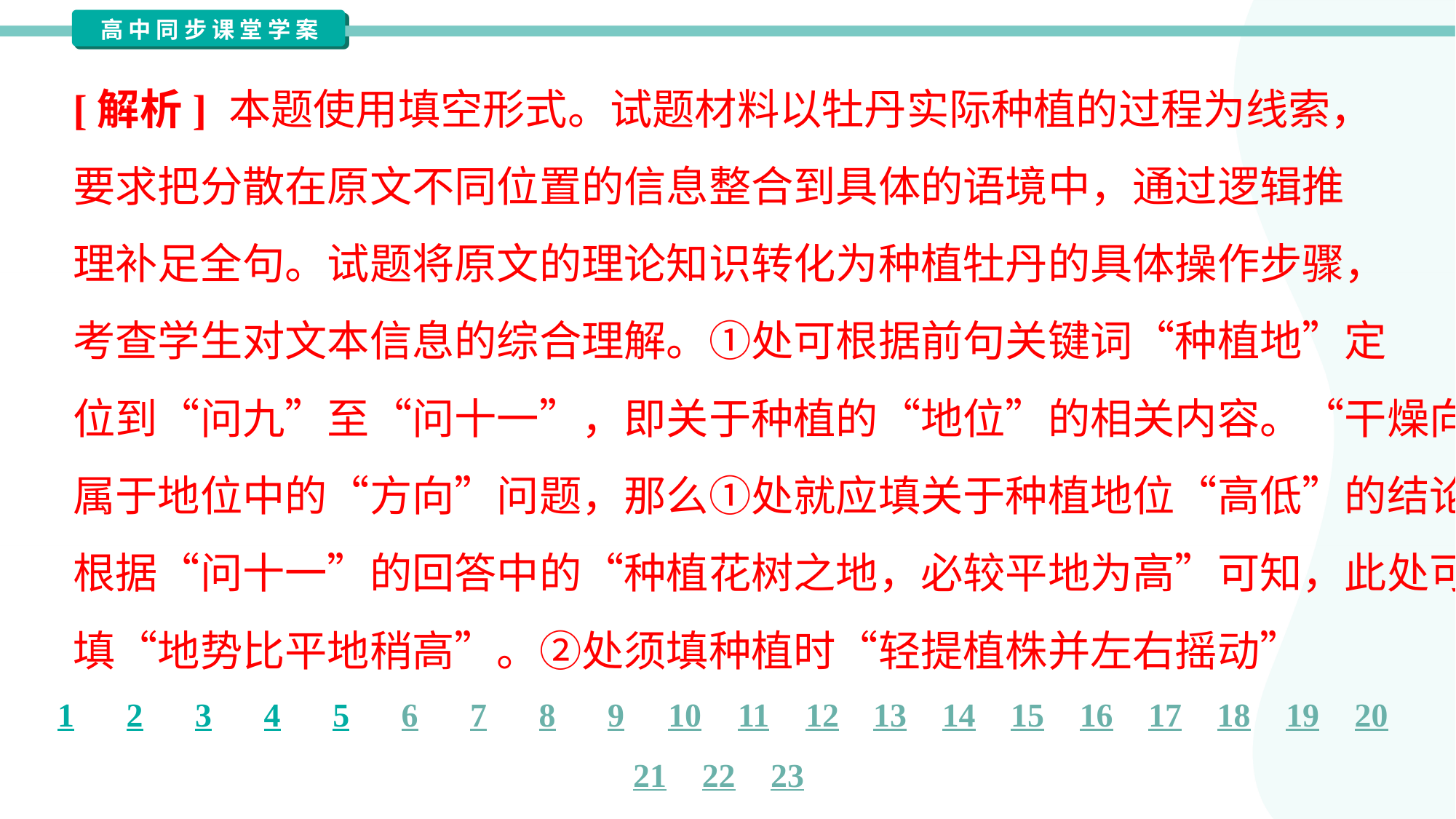

[解析] 本题使用填空形式。试题材料以牡丹实际种植的过程为线索，
要求把分散在原文不同位置的信息整合到具体的语境中，通过逻辑推
理补足全句。试题将原文的理论知识转化为种植牡丹的具体操作步骤，
考查学生对文本信息的综合理解。①处可根据前句关键词“种植地”定
位到“问九”至“问十一”，即关于种植的“地位”的相关内容。“干燥向阳”
属于地位中的“方向”问题，那么①处就应填关于种植地位“高低”的结论，
根据“问十一”的回答中的“种植花树之地，必较平地为高”可知，此处可
填“地势比平地稍高”。②处须填种植时“轻提植株并左右摇动”